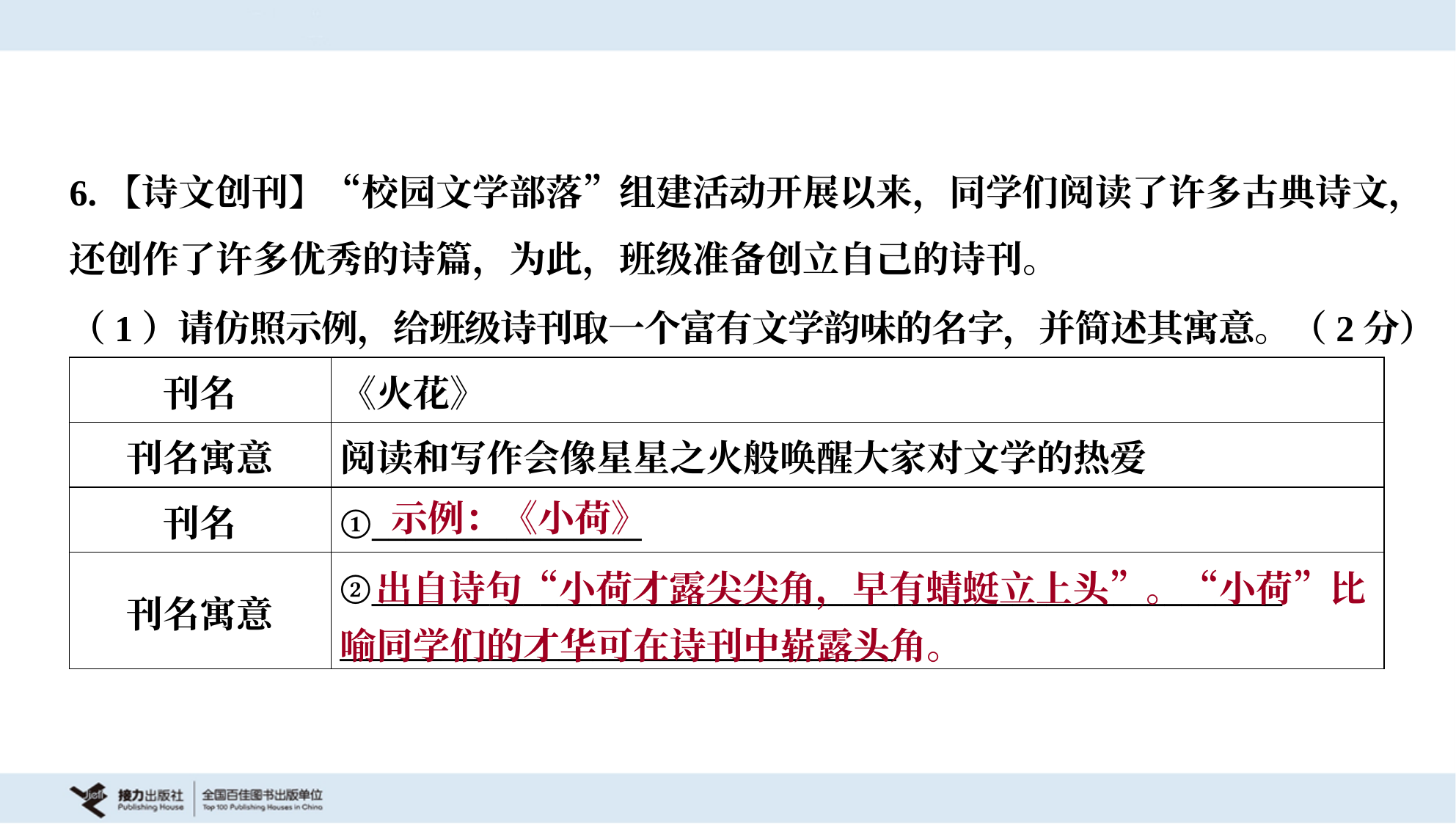

6.【诗文创刊】“校园文学部落”组建活动开展以来，同学们阅读了许多古典诗文，
还创作了许多优秀的诗篇，为此，班级准备创立自己的诗刊。
（1）请仿照示例，给班级诗刊取一个富有文学韵味的名字，并简述其寓意。（2分）
| 刊名 | 《火花》 |
| --- | --- |
| 刊名寓意 | 阅读和写作会像星星之火般唤醒大家对文学的热爱 |
| 刊名 | ①\_\_\_\_\_\_\_\_\_\_\_\_\_\_\_\_ |
| 刊名寓意 | ②\_\_\_\_\_\_\_\_\_\_\_\_\_\_\_\_\_\_\_\_\_\_\_\_\_\_\_\_\_\_\_\_\_\_\_\_\_\_\_\_\_\_\_\_\_\_\_\_\_\_\_\_\_\_ \_\_\_\_\_\_\_\_\_\_\_\_\_\_\_\_\_\_\_\_\_\_\_\_\_\_\_\_\_\_\_\_\_ |
示例：《小荷》
   出自诗句“小荷才露尖尖角，早有蜻蜓立上头”。“小荷”比喻同学们的才华可在诗刊中崭露头角。